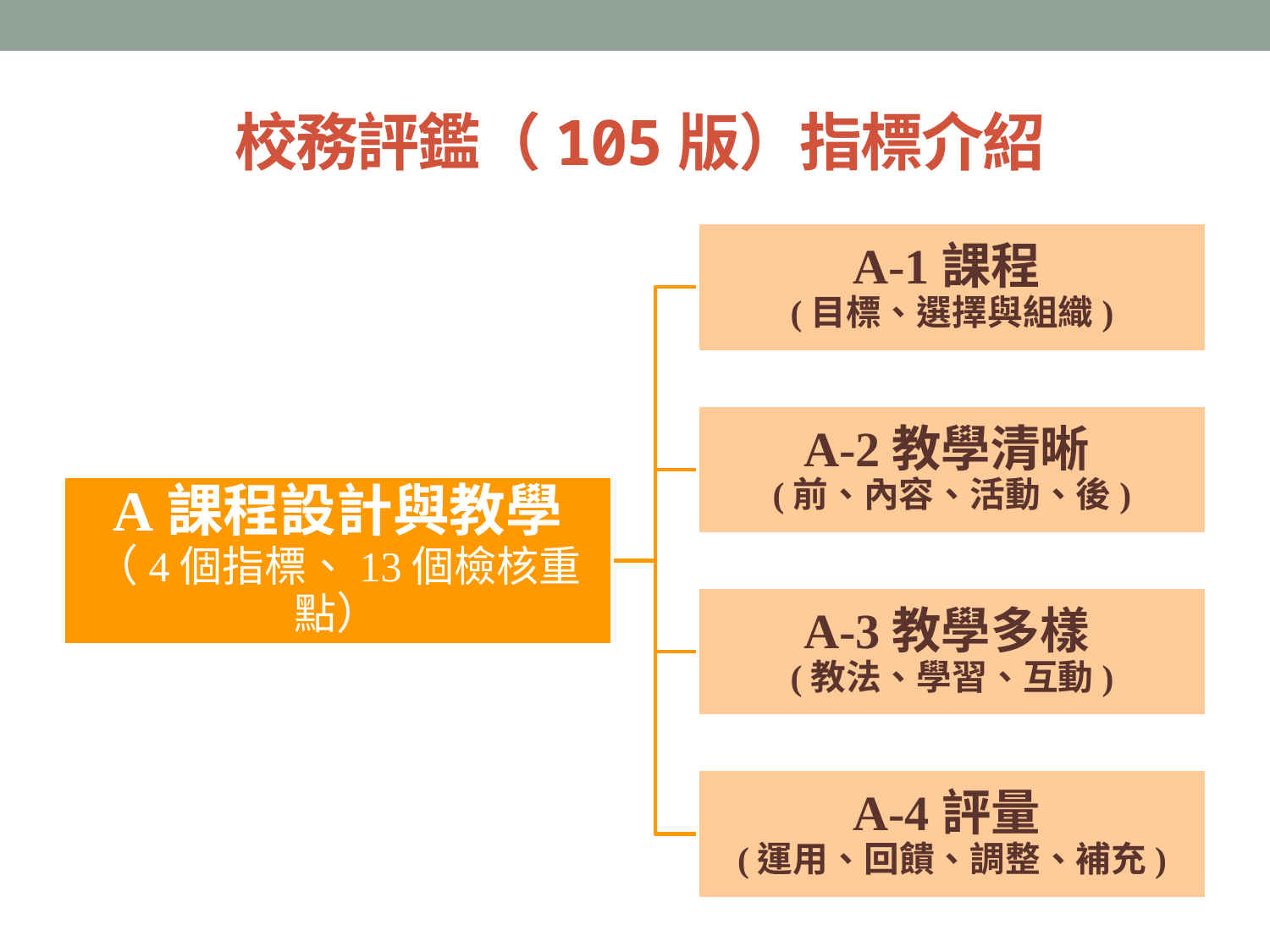

# 校務評鑑（105版）指標介紹
A課程設計與教學
（4個指標、13個檢核重點）
A-1課程
(目標、選擇與組織)
A-2教學清晰
(前、內容、活動、後)
A-3教學多樣
(教法、學習、互動)
A-4評量
(運用、回饋、調整、補充)